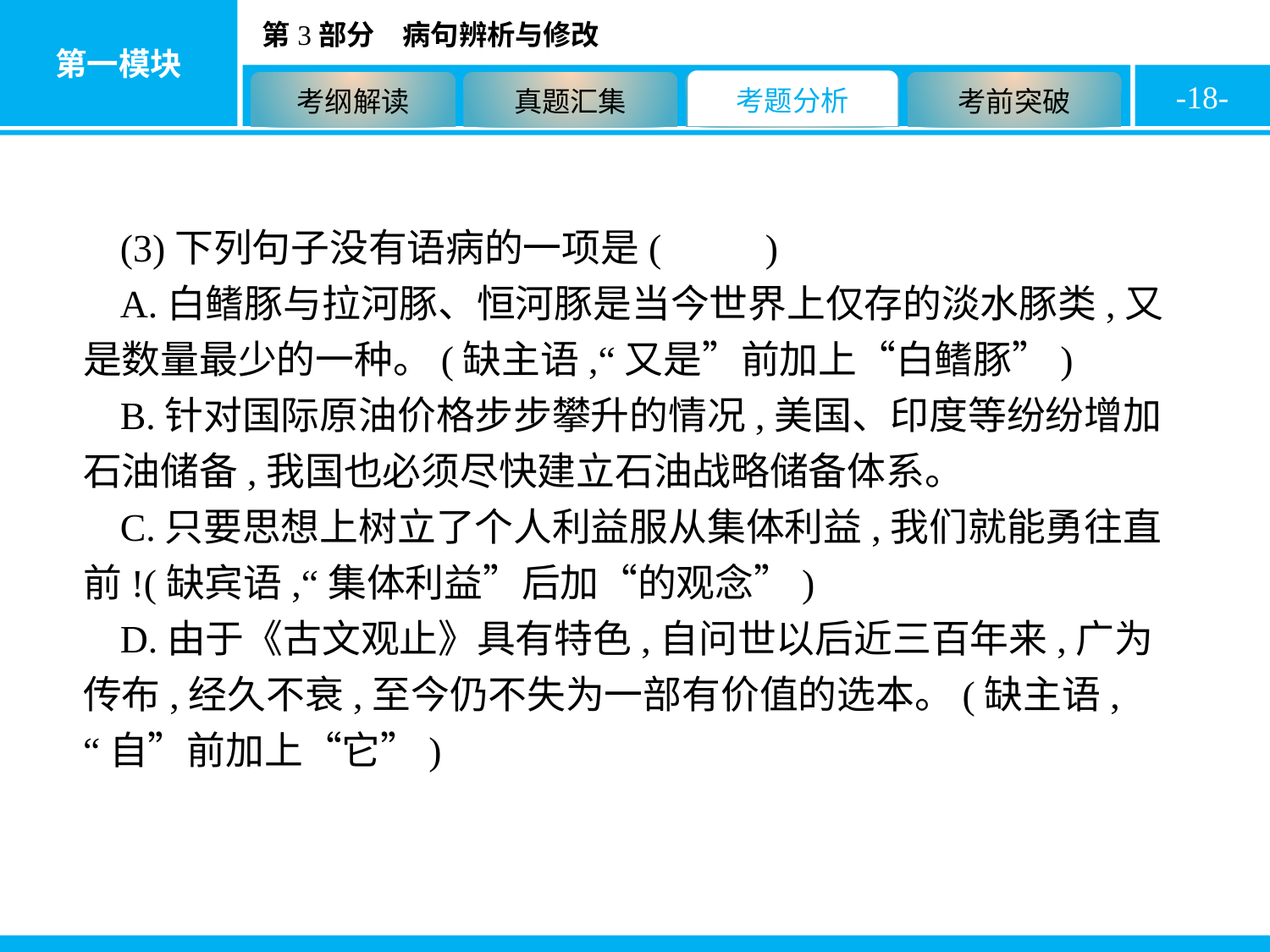

-18-
(3)下列句子没有语病的一项是(    B    )
A.白鳍豚与拉河豚、恒河豚是当今世界上仅存的淡水豚类,又是数量最少的一种。(缺主语,“又是”前加上“白鳍豚”)
B.针对国际原油价格步步攀升的情况,美国、印度等纷纷增加石油储备,我国也必须尽快建立石油战略储备体系。
C.只要思想上树立了个人利益服从集体利益,我们就能勇往直前!(缺宾语,“集体利益”后加“的观念”)
D.由于《古文观止》具有特色,自问世以后近三百年来,广为传布,经久不衰,至今仍不失为一部有价值的选本。(缺主语,“自”前加上“它”)